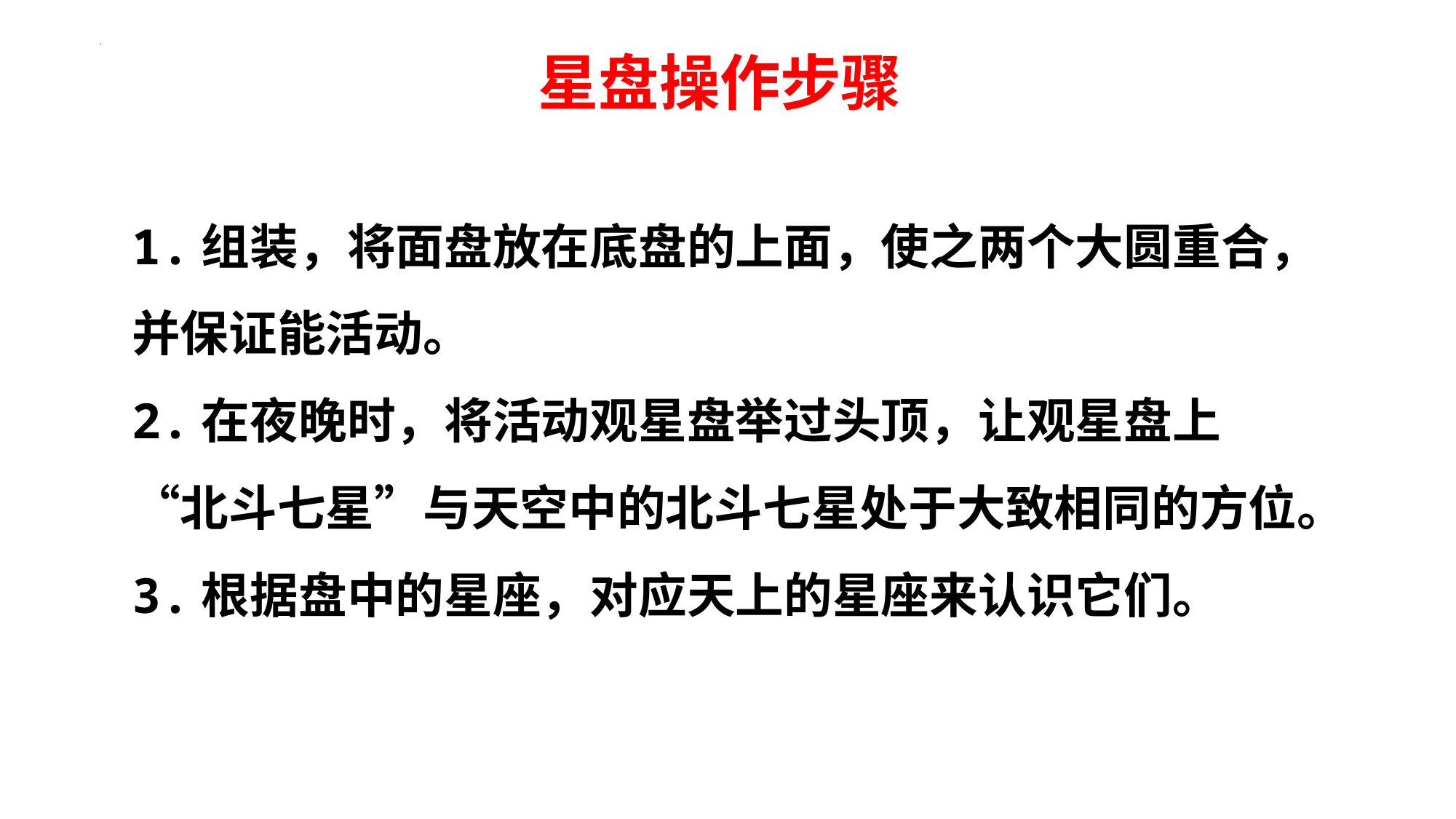

星盘操作步骤
1.组装，将面盘放在底盘的上面，使之两个大圆重合，并保证能活动。
2.在夜晚时，将活动观星盘举过头顶，让观星盘上“北斗七星”与天空中的北斗七星处于大致相同的方位。
3.根据盘中的星座，对应天上的星座来认识它们。